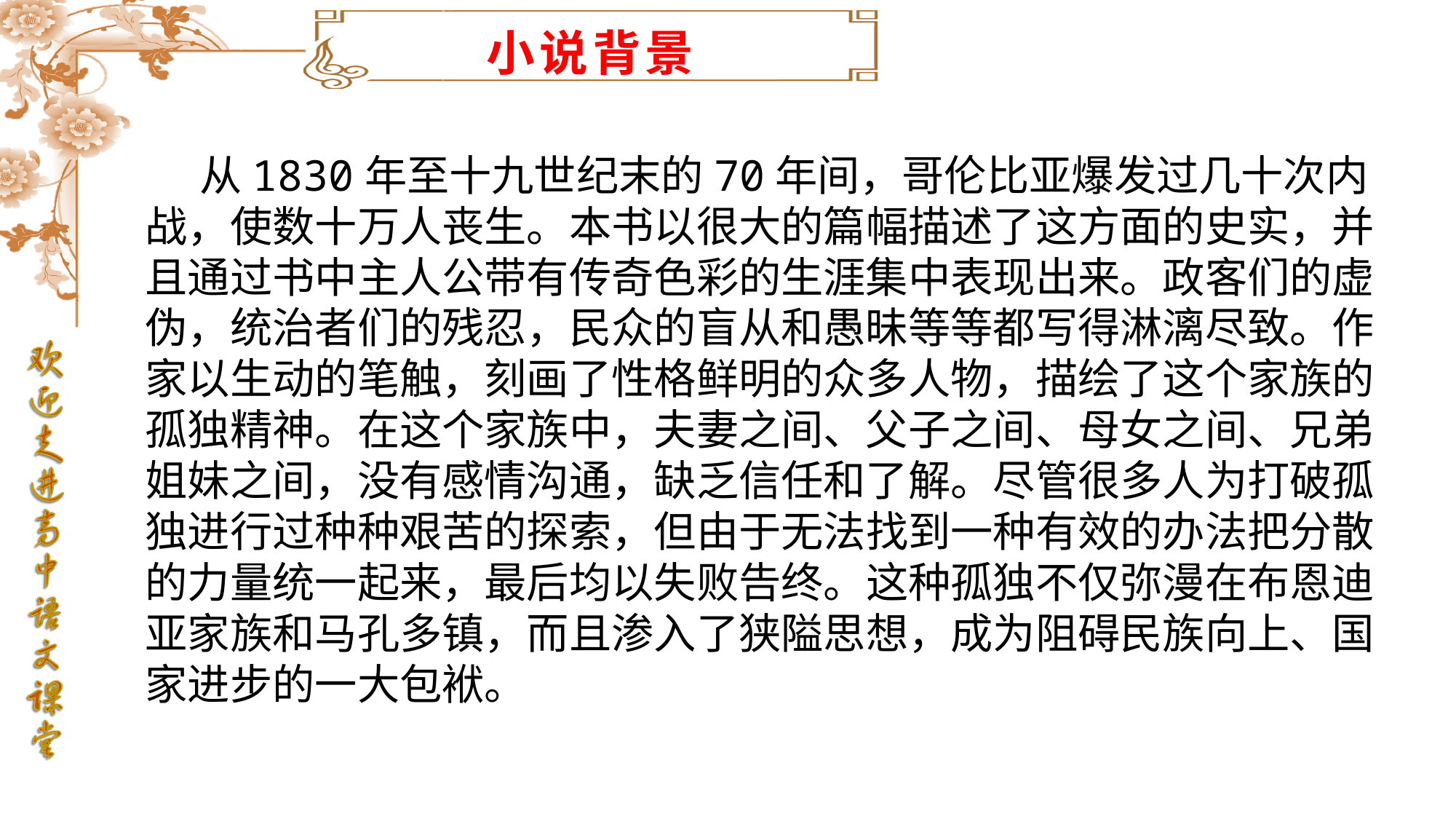

小说背景
从1830年至十九世纪末的70年间，哥伦比亚爆发过几十次内战，使数十万人丧生。本书以很大的篇幅描述了这方面的史实，并且通过书中主人公带有传奇色彩的生涯集中表现出来。政客们的虚伪，统治者们的残忍，民众的盲从和愚昧等等都写得淋漓尽致。作家以生动的笔触，刻画了性格鲜明的众多人物，描绘了这个家族的孤独精神。在这个家族中，夫妻之间、父子之间、母女之间、兄弟姐妹之间，没有感情沟通，缺乏信任和了解。尽管很多人为打破孤独进行过种种艰苦的探索，但由于无法找到一种有效的办法把分散的力量统一起来，最后均以失败告终。这种孤独不仅弥漫在布恩迪亚家族和马孔多镇，而且渗入了狭隘思想，成为阻碍民族向上、国家进步的一大包袱。